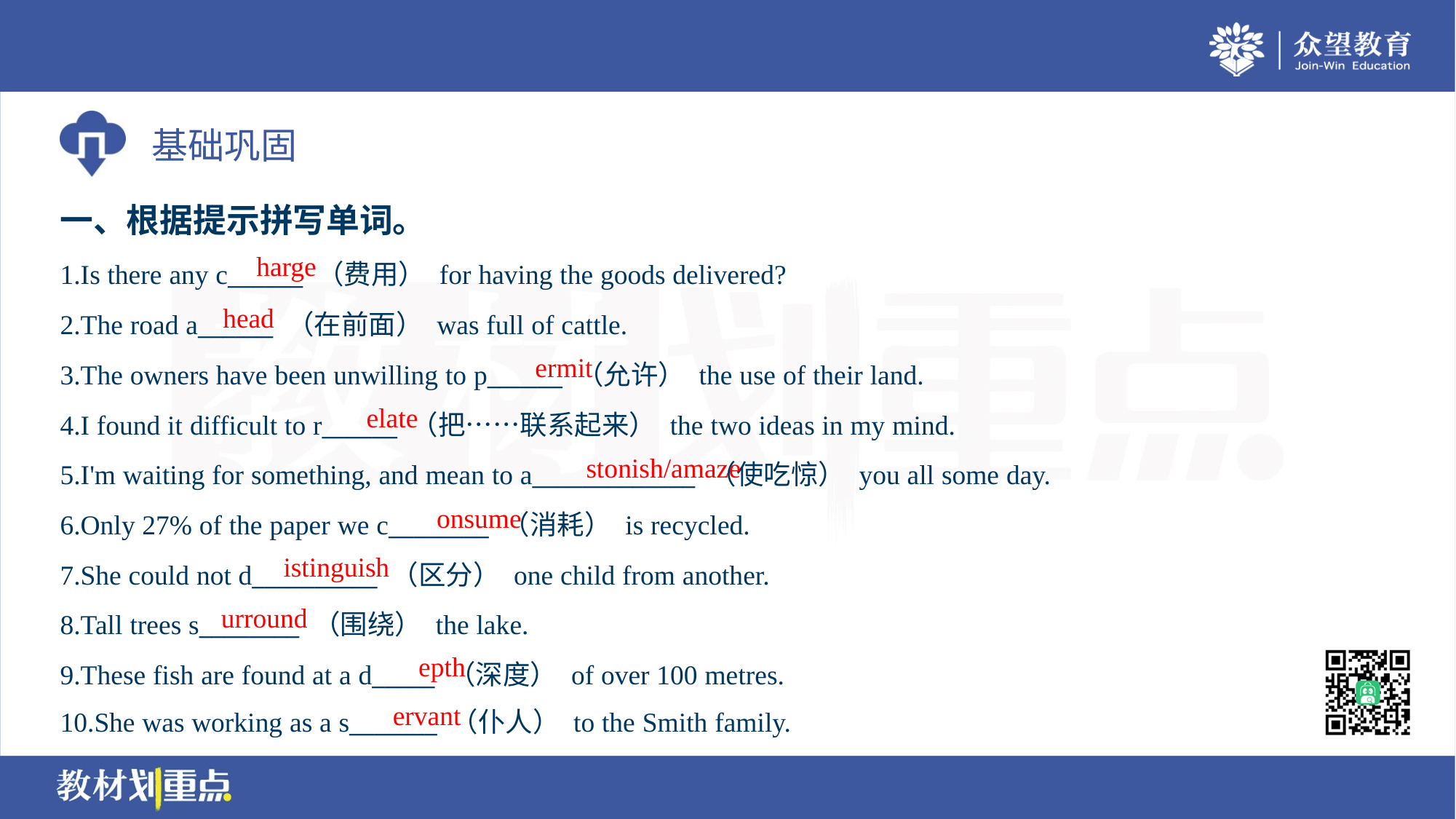

一、根据提示拼写单词。
harge
1.Is there any c______ （费用） for having the goods delivered?
2.The road a______ （在前面） was full of cattle.
3.The owners have been unwilling to p______ （允许） the use of their land.
4.I found it difficult to r______ （把……联系起来） the two ideas in my mind.
5.I'm waiting for something, and mean to a_____________ （使吃惊） you all some day.
6.Only 27% of the paper we c________ （消耗） is recycled.
7.She could not d__________ （区分） one child from another.
8.Tall trees s________ （围绕） the lake.
9.These fish are found at a d_____ （深度） of over 100 metres.
10.She was working as a s_______ （仆人） to the Smith family.
head
ermit
elate
stonish/amaze
onsume
istinguish
urround
epth
ervant